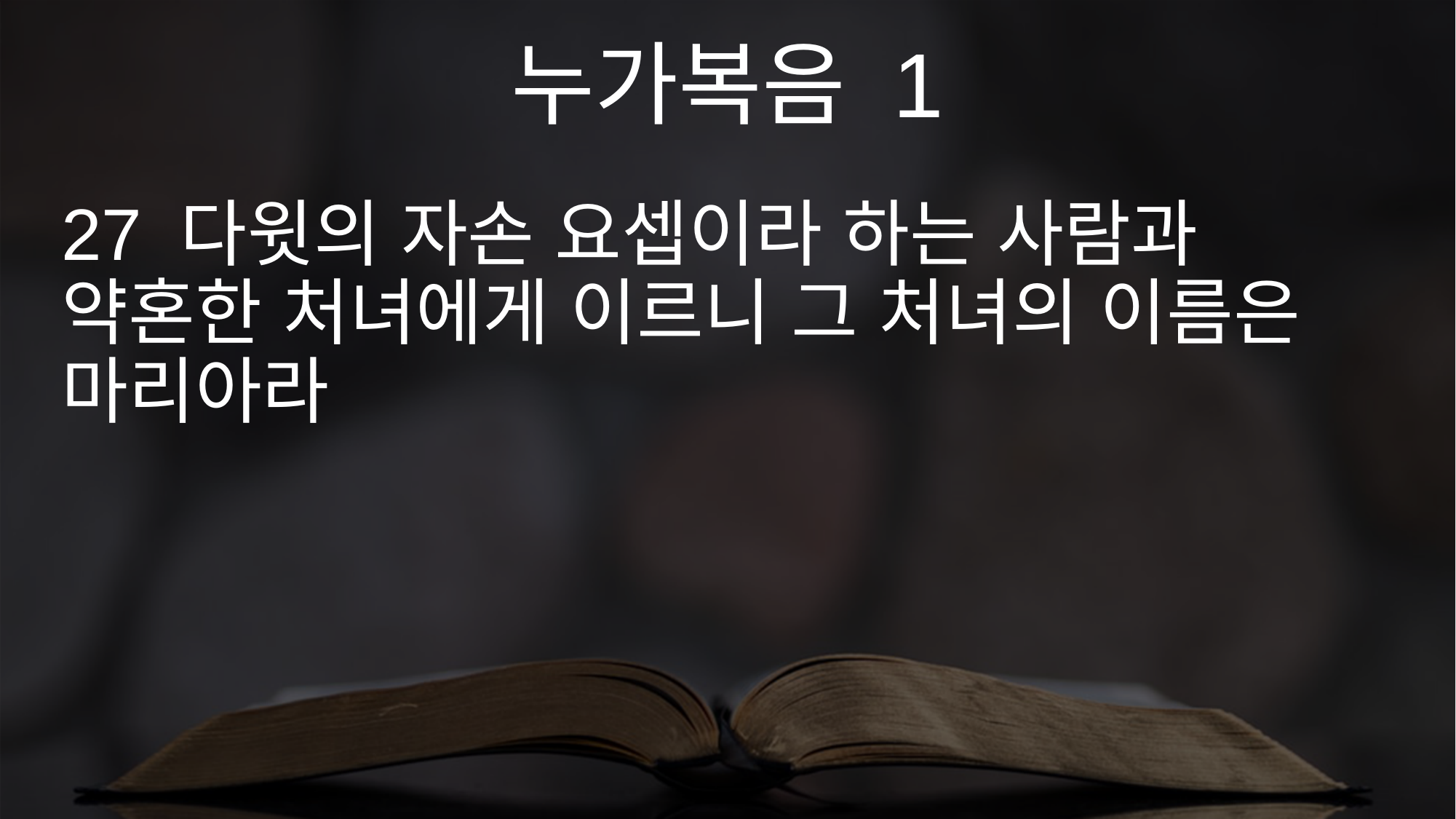

누가복음 1
27 다윗의 자손 요셉이라 하는 사람과 약혼한 처녀에게 이르니 그 처녀의 이름은 마리아라